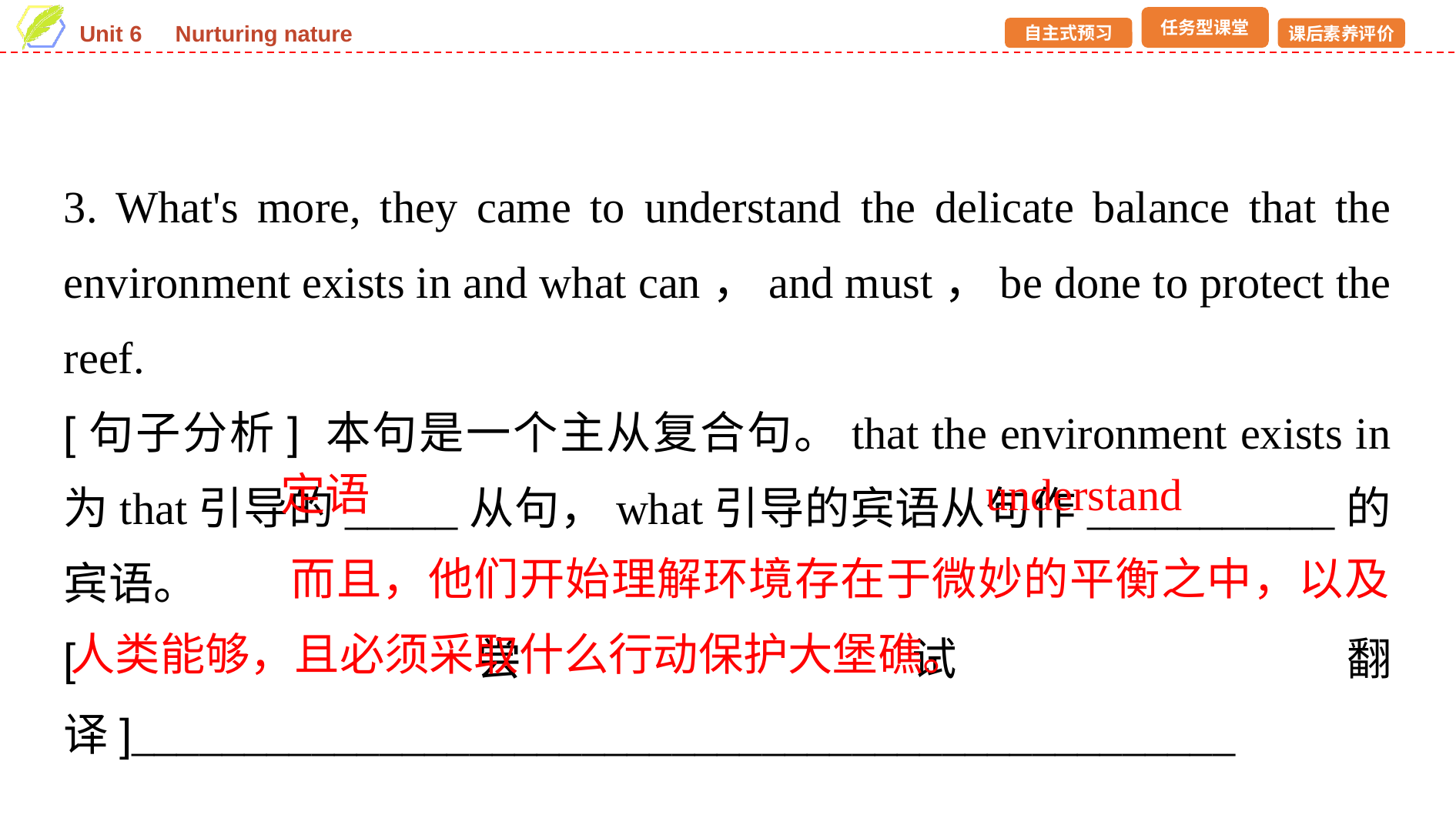

3. What's more, they came to understand the delicate balance that the environment exists in and what can，and must，be done to protect the reef.
[句子分析] 本句是一个主从复合句。that the environment exists in 为that引导的_____从句，what引导的宾语从句作___________的宾语。
[尝试翻译]_________________________________________________
__________________________________________
定语
understand
                   而且，他们开始理解环境存在于微妙的平衡之中，以及人类能够，且必须采取什么行动保护大堡礁。